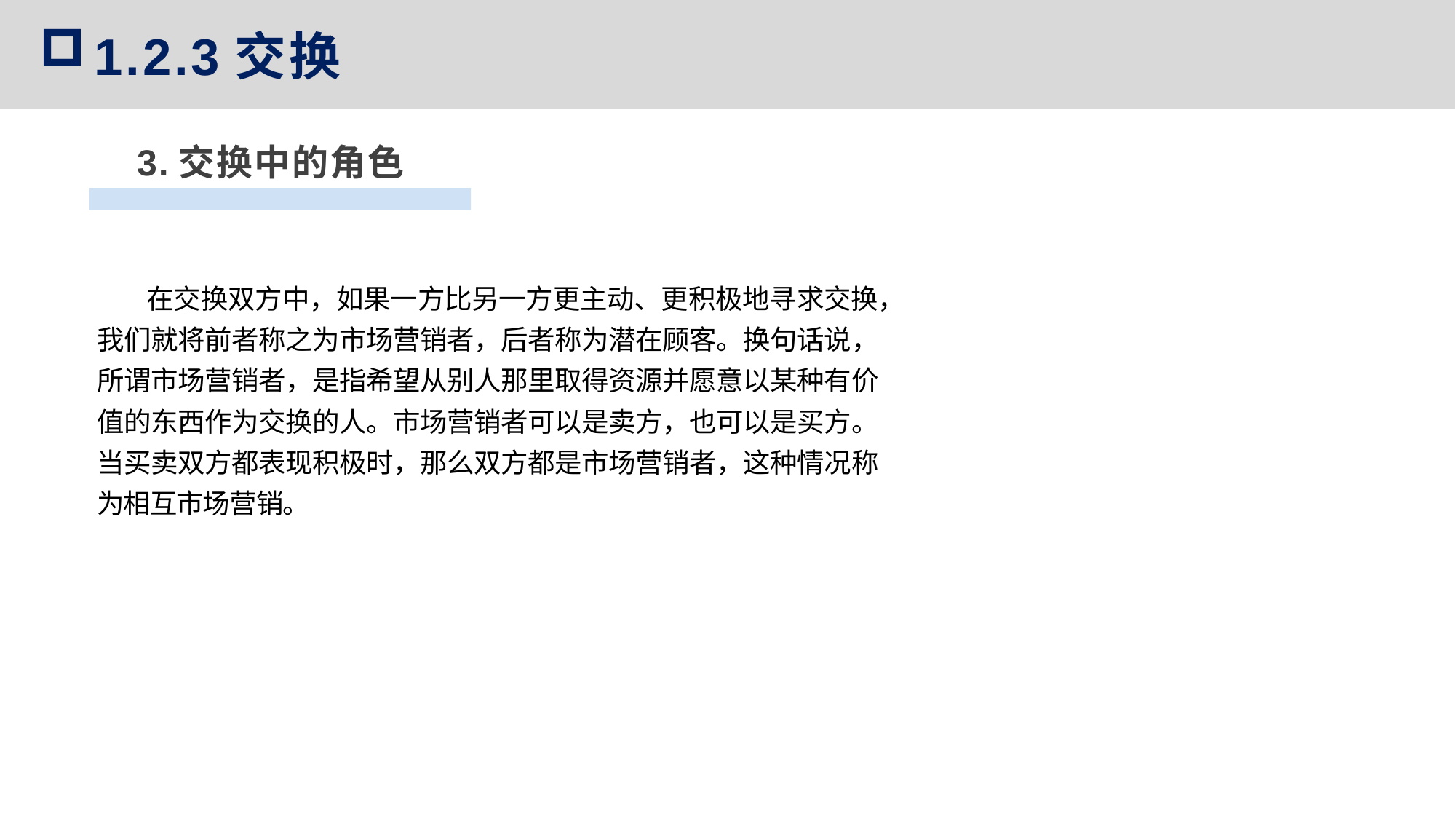

1.2.3交换
3.交换中的角色

       在交换双方中，如果一方比另一方更主动、更积极地寻求交换，我们就将前者称之为市场营销者，后者称为潜在顾客。换句话说，所谓市场营销者，是指希望从别人那里取得资源并愿意以某种有价值的东西作为交换的人。市场营销者可以是卖方，也可以是买方。当买卖双方都表现积极时，那么双方都是市场营销者，这种情况称为相互市场营销。